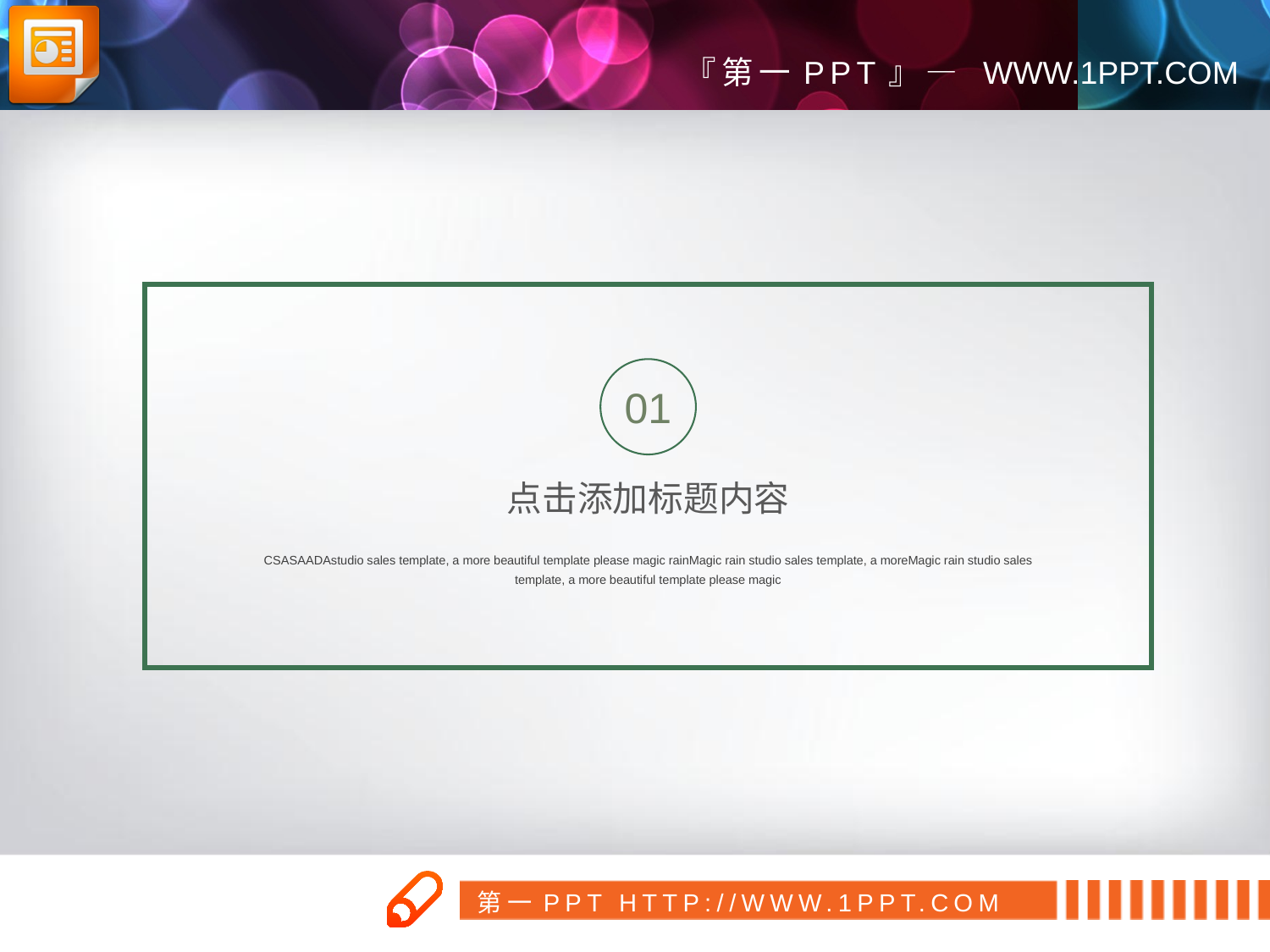

01
点击添加标题内容
CSASAADAstudio sales template, a more beautiful template please magic rainMagic rain studio sales template, a moreMagic rain studio sales template, a more beautiful template please magic